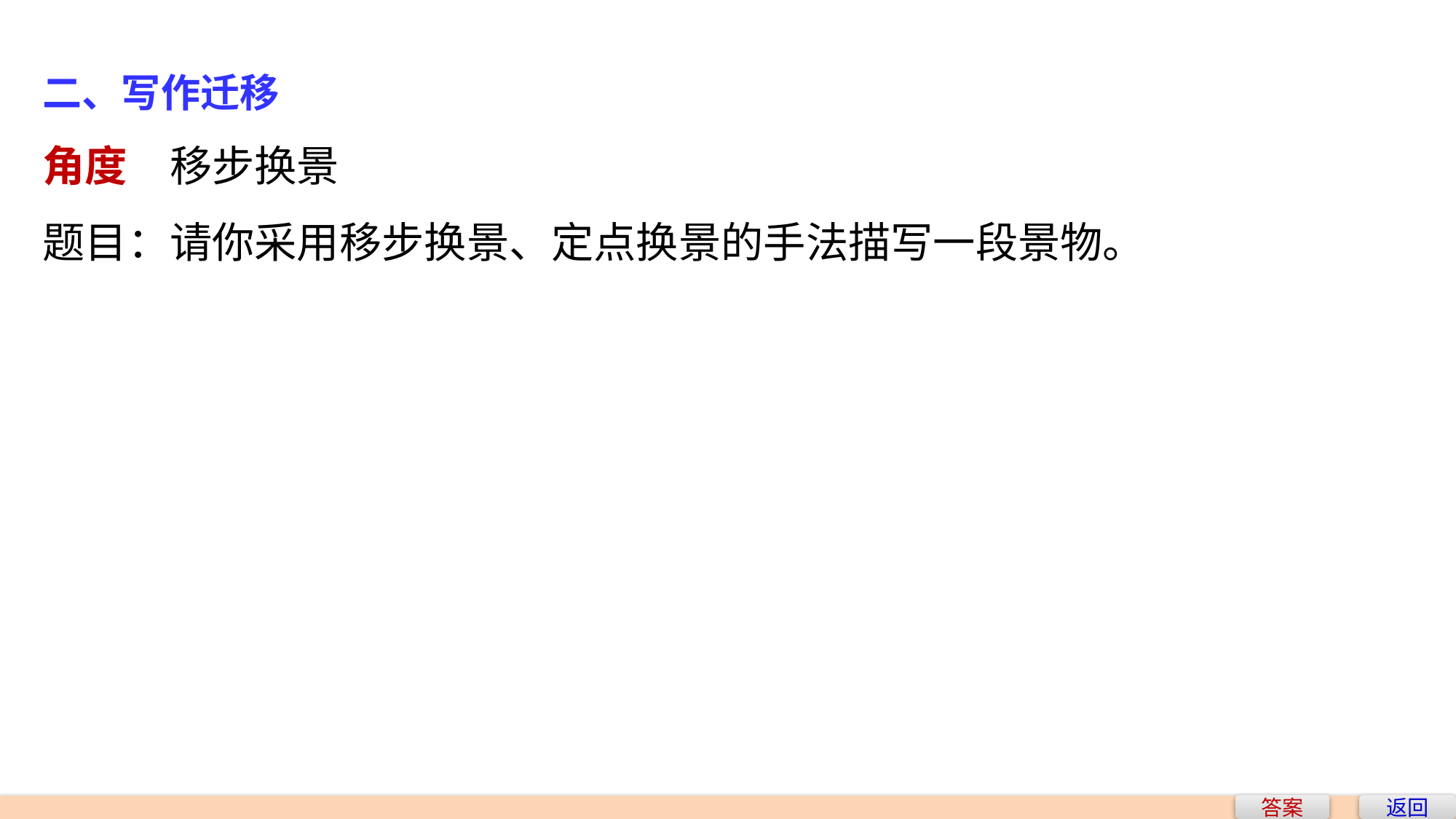

二、写作迁移
角度　移步换景
题目：请你采用移步换景、定点换景的手法描写一段景物。
答案
返回